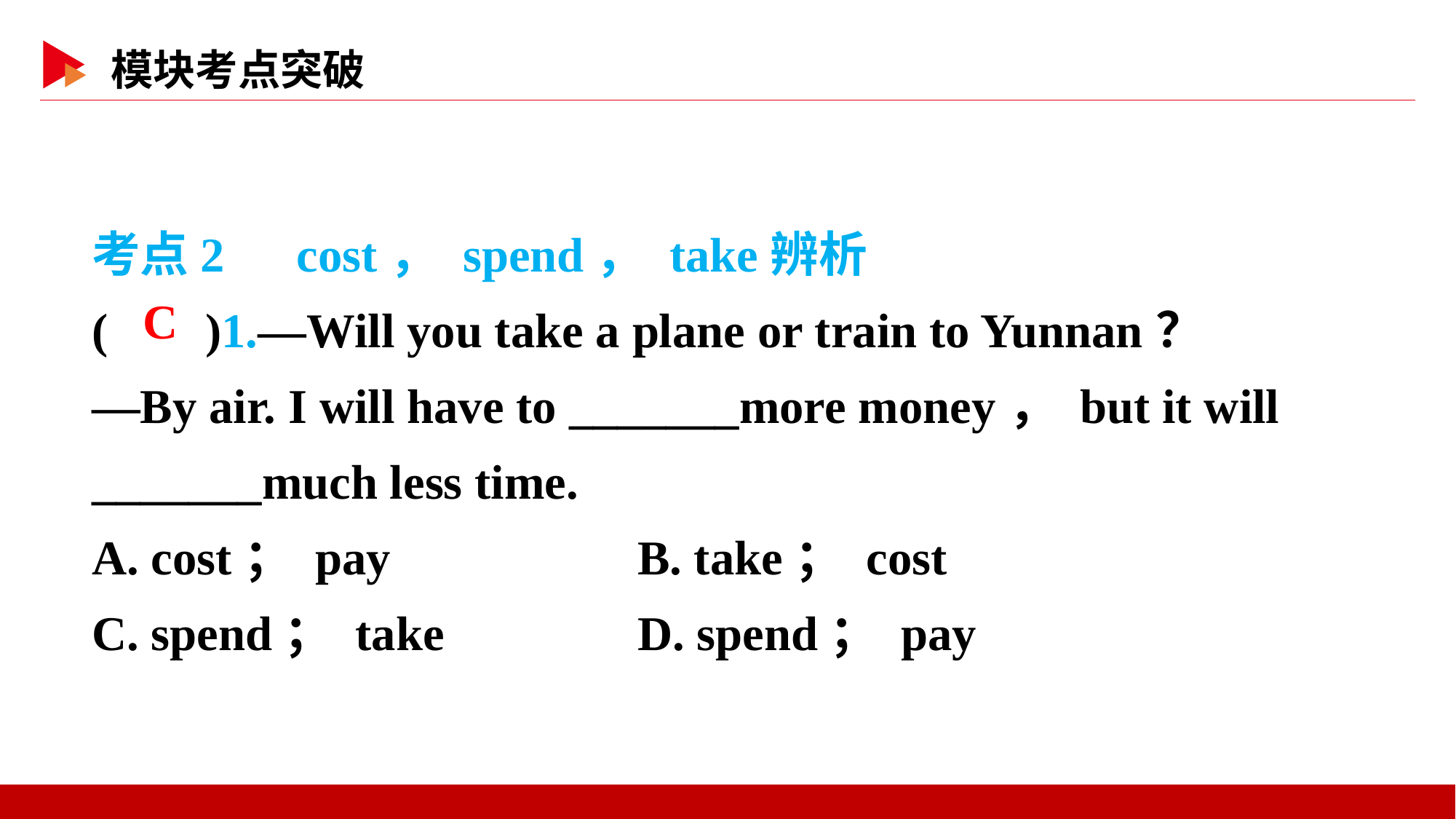

考点2　cost， spend， take辨析
(        )1.—Will you take a plane or train to Yunnan？
—By air. I will have to _______more money， but it will _______much less time.
A. cost； pay               	B. take； cost
C. spend； take               	D. spend； pay
   C